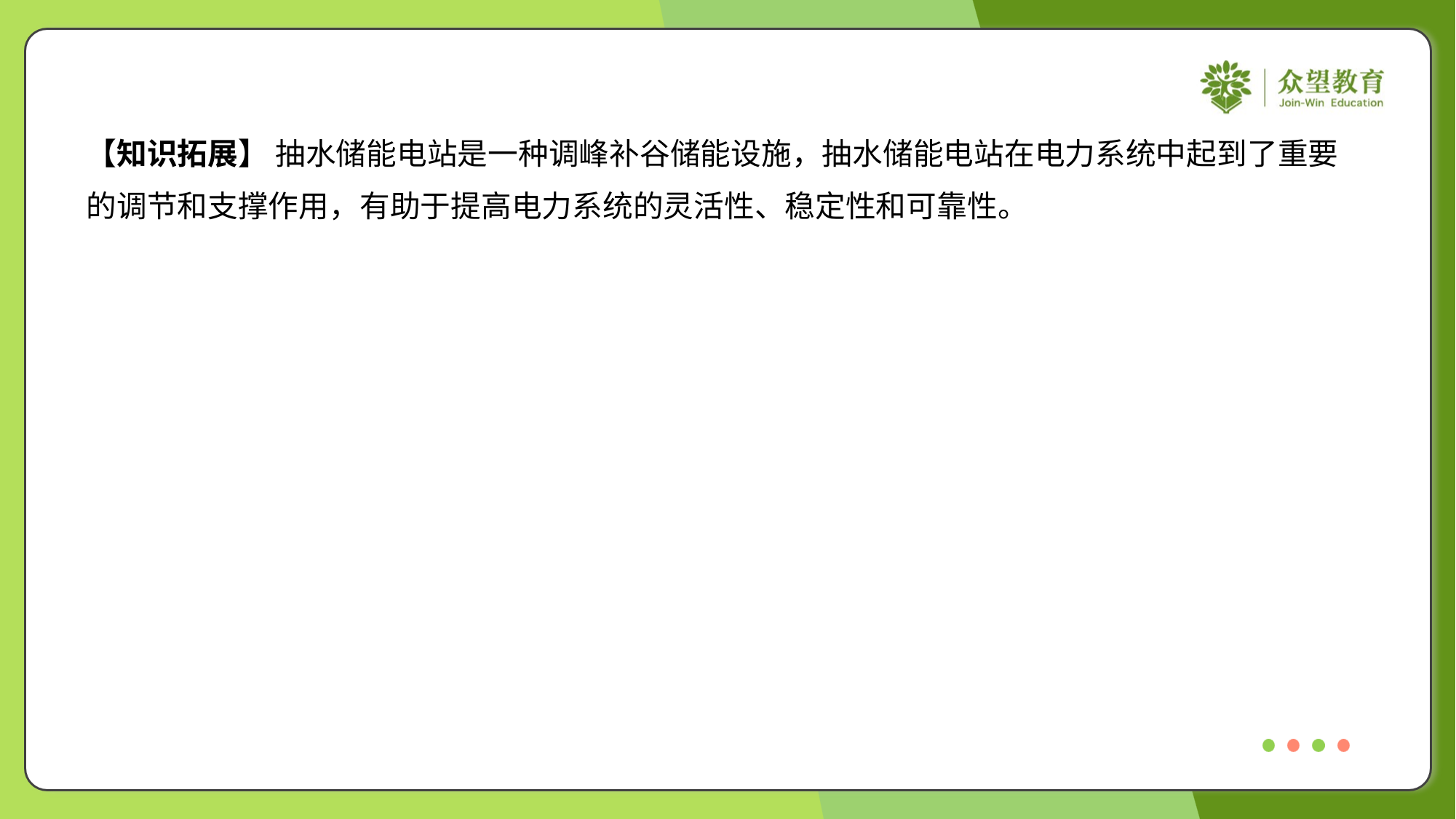

【知识拓展】 抽水储能电站是一种调峰补谷储能设施，抽水储能电站在电力系统中起到了重要
的调节和支撑作用，有助于提高电力系统的灵活性、稳定性和可靠性。